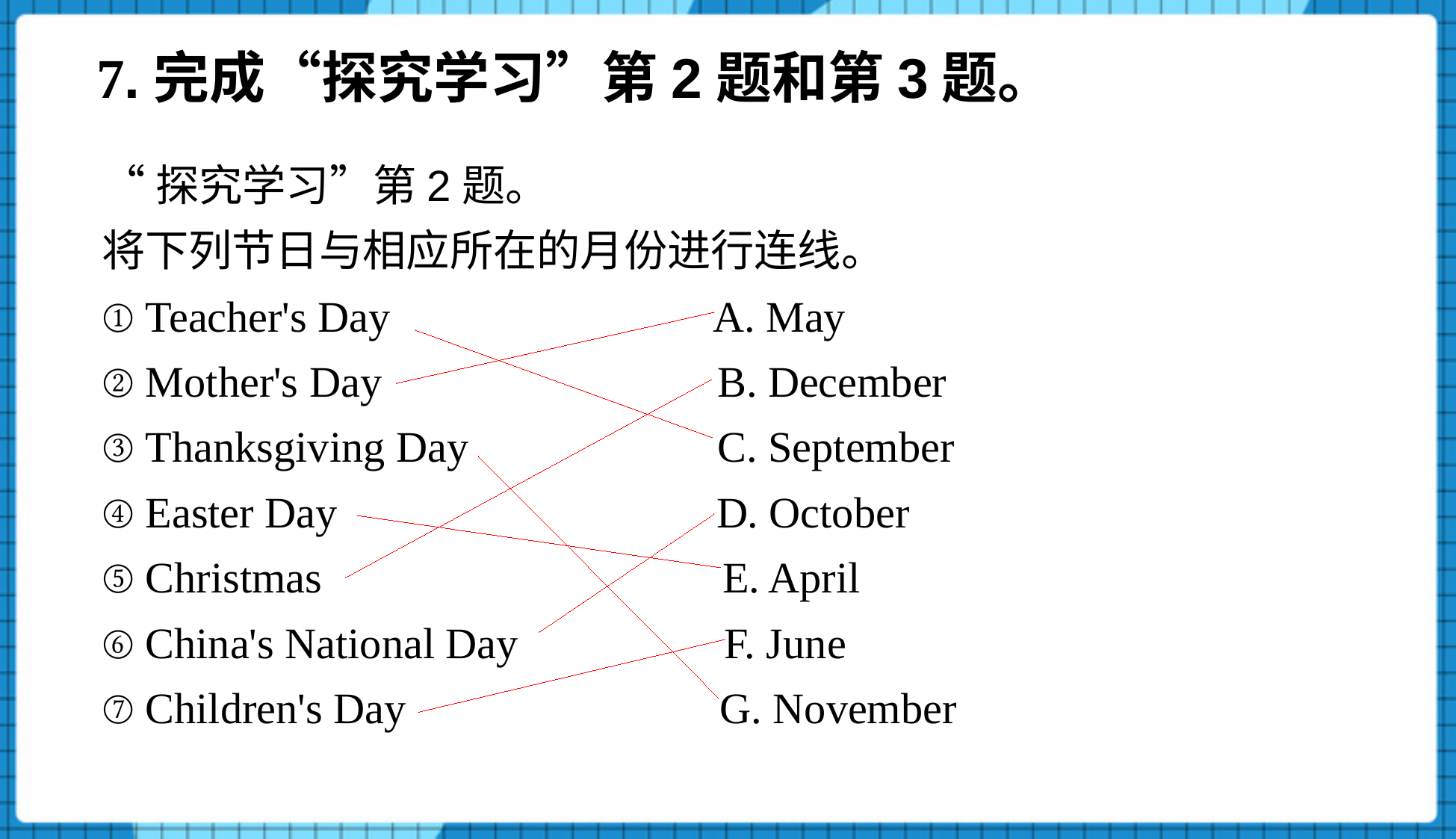

# 7.完成“探究学习”第2题和第3题。
“探究学习”第2题。
将下列节日与相应所在的月份进行连线。
① Teacher's Day                              A. May
② Mother's Day                               B. December
③ Thanksgiving Day                       C. September
④ Easter Day                                   D. October
⑤ Christmas                                     E. April
⑥ China's National Day                   F. June
⑦ Children's Day                             G. November